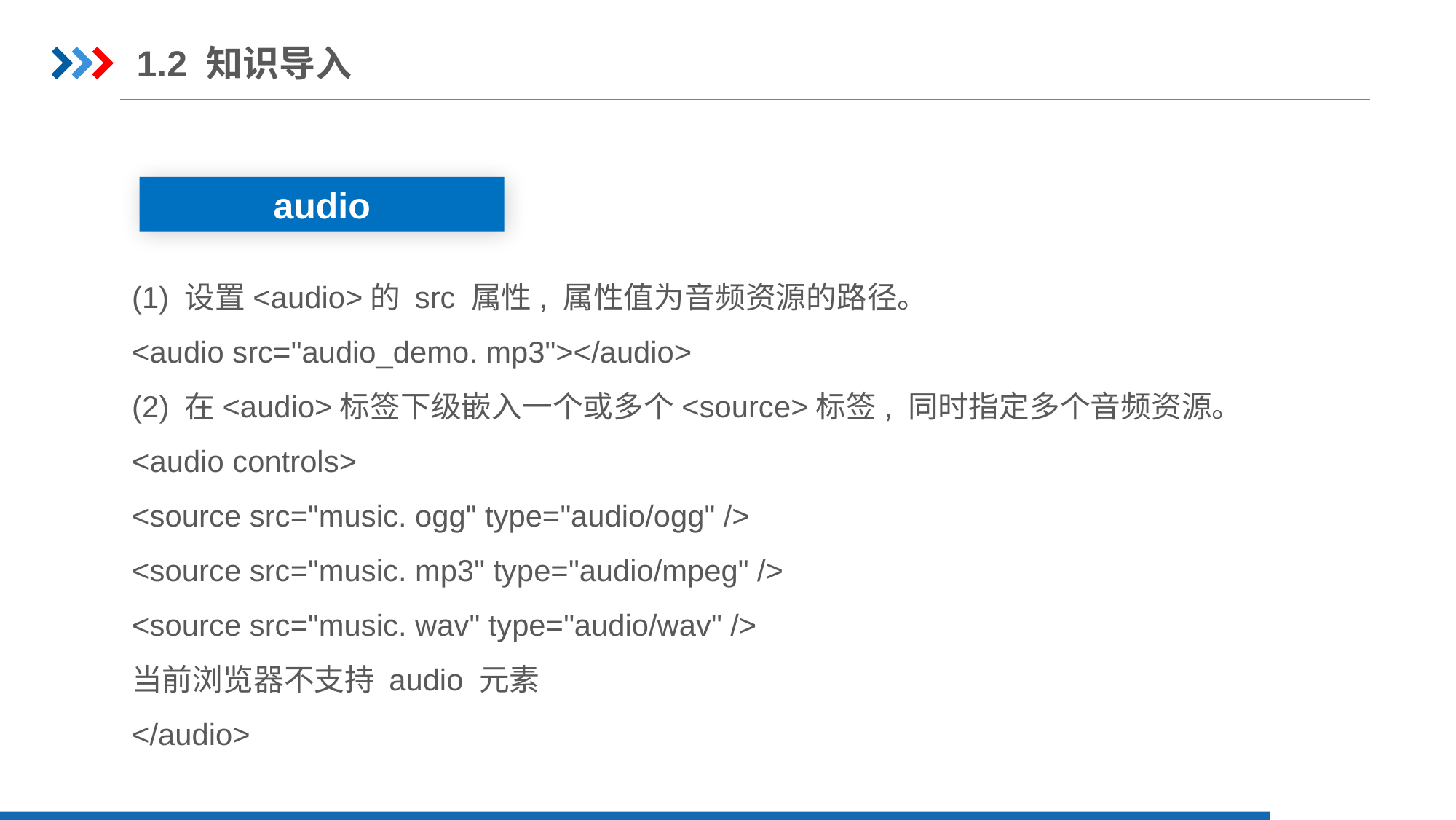

1.2 知识导入
audio
(1) 设置<audio>的 src 属性, 属性值为音频资源的路径。
<audio src="audio_demo. mp3"></audio>
(2) 在<audio>标签下级嵌入一个或多个<source>标签, 同时指定多个音频资源。
<audio controls>
<source src="music. ogg" type="audio/ogg" />
<source src="music. mp3" type="audio/mpeg" />
<source src="music. wav" type="audio/wav" />
当前浏览器不支持 audio 元素
</audio>